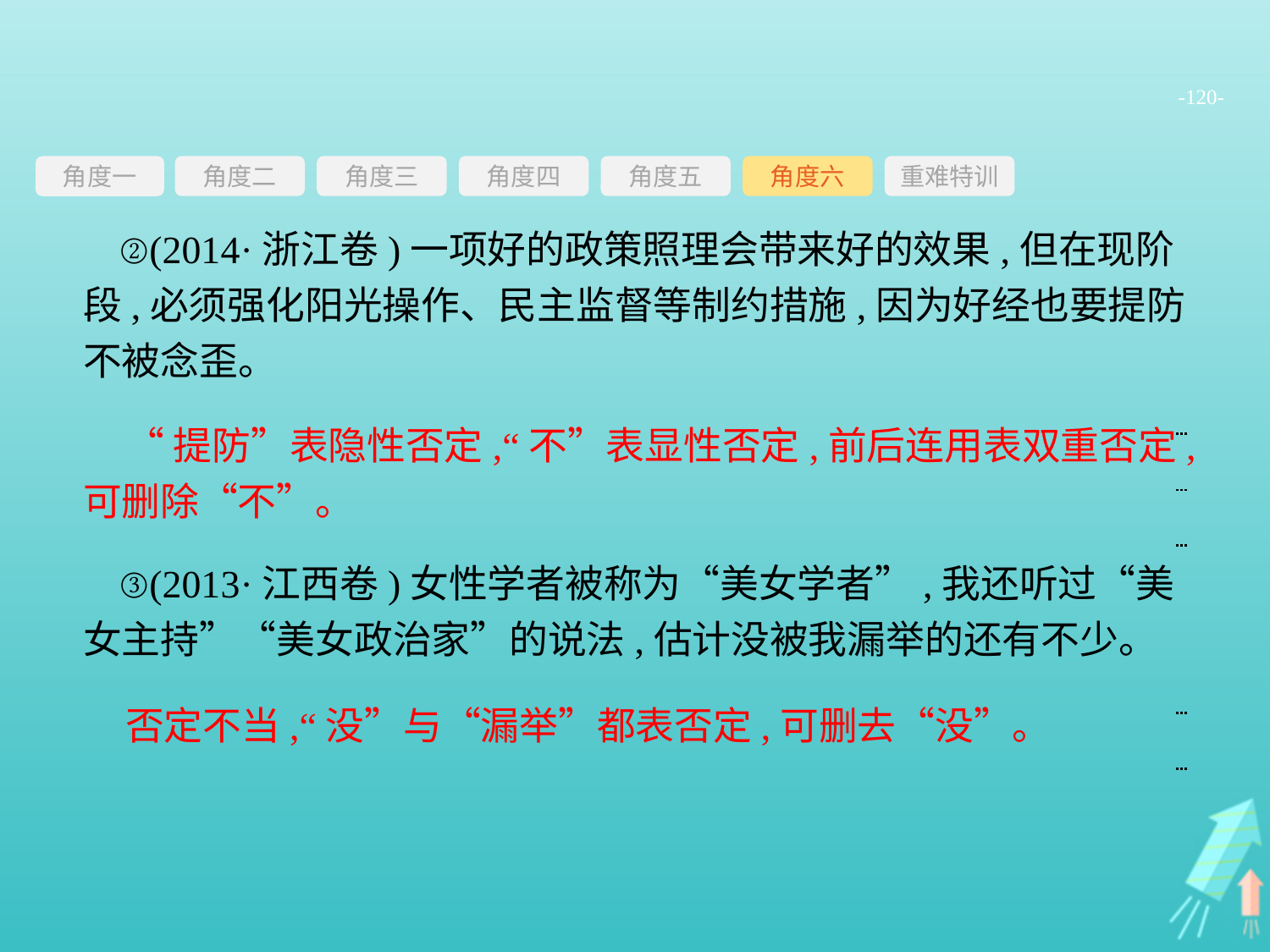

-120-
角度三
角度四
角度五
角度六
重难特训
角度二
角度一
②(2014·浙江卷)一项好的政策照理会带来好的效果,但在现阶段,必须强化阳光操作、民主监督等制约措施,因为好经也要提防不被念歪。

③(2013·江西卷)女性学者被称为“美女学者”,我还听过“美女主持”“美女政治家”的说法,估计没被我漏举的还有不少。

“提防”表隐性否定,“不”表显性否定,前后连用表双重否定,可删除“不”。
否定不当,“没”与“漏举”都表否定,可删去“没”。